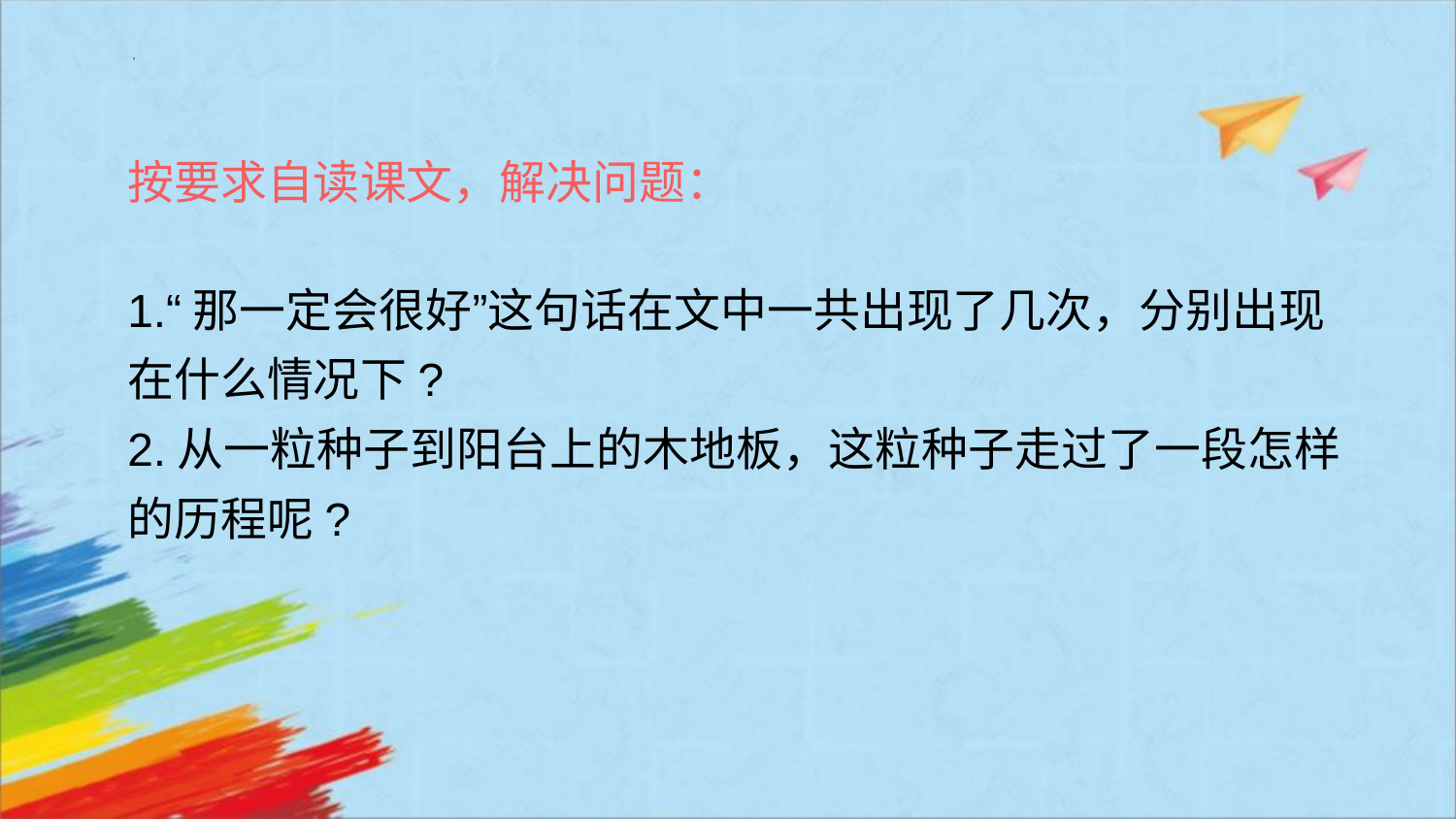

按要求自读课文，解决问题：
1.“那一定会很好”这句话在文中一共出现了几次，分别出现在什么情况下?
2.从一粒种子到阳台上的木地板，这粒种子走过了一段怎样的历程呢?